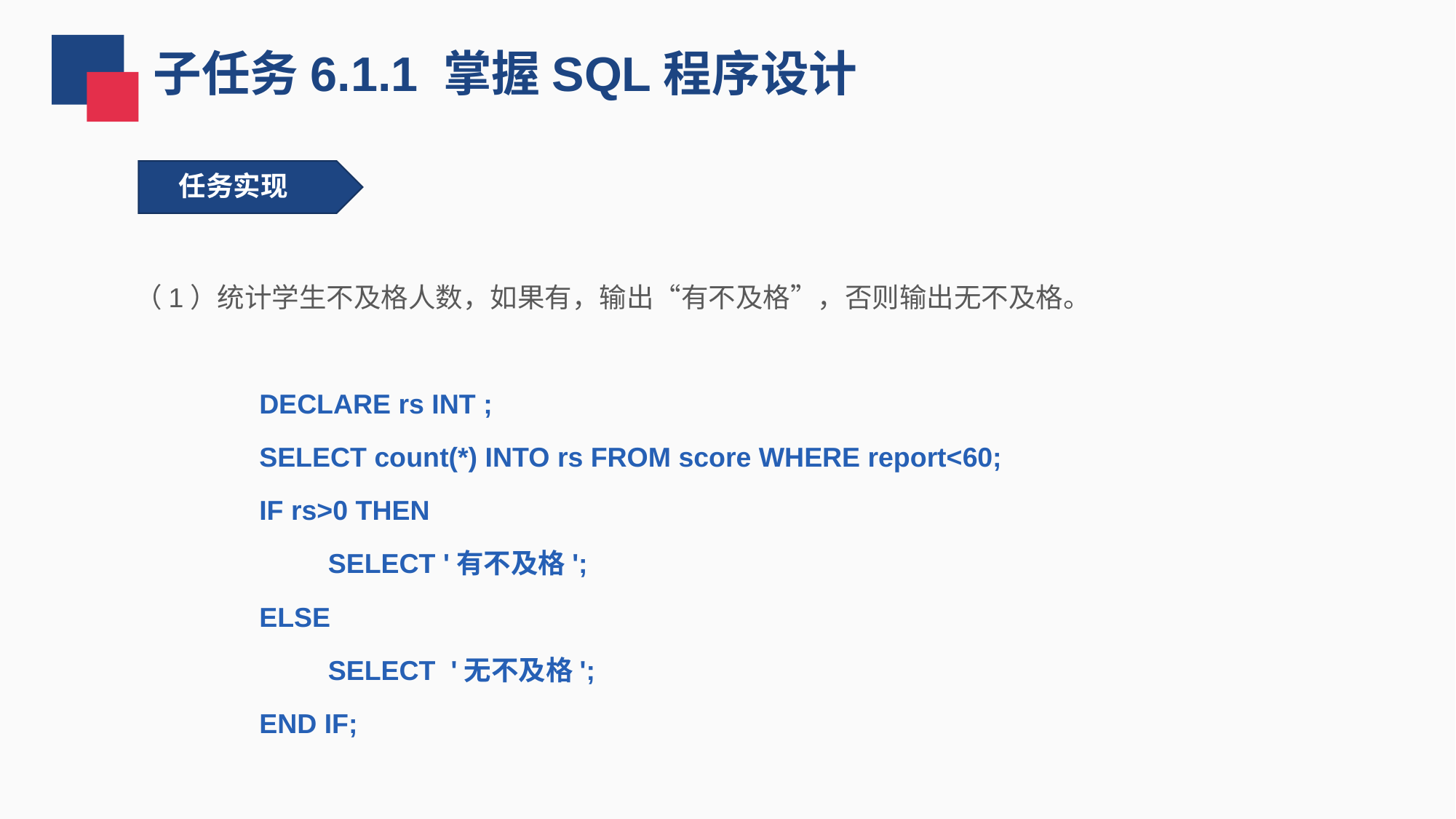

子任务6.1.1 掌握SQL程序设计

任务实现
（1）统计学生不及格人数，如果有，输出“有不及格”，否则输出无不及格。

  DECLARE rs INT ;
  SELECT count(*) INTO rs FROM score WHERE report<60;
  IF rs>0 THEN
           SELECT '有不及格';
  ELSE
           SELECT  '无不及格';
  END IF;